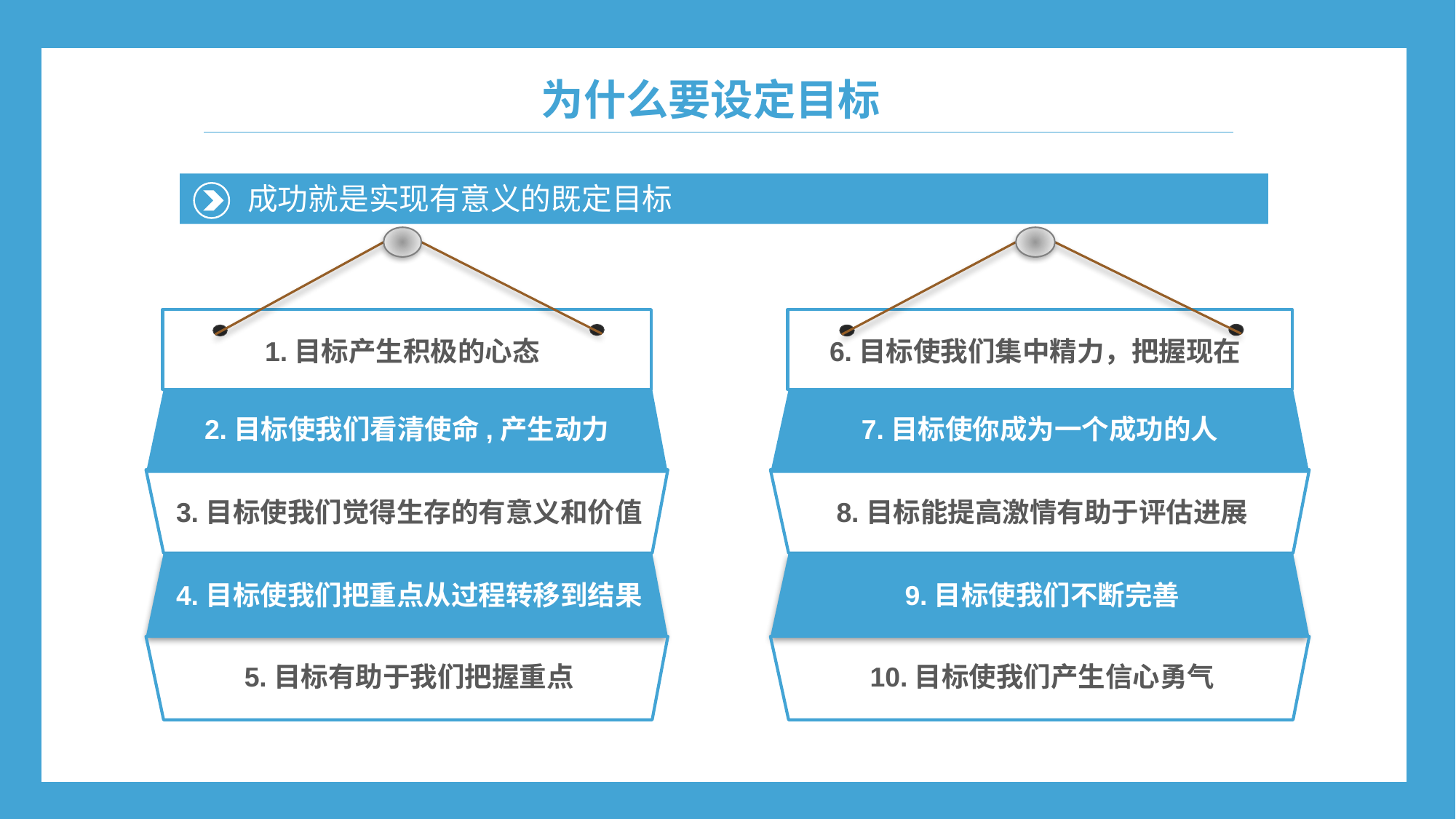

为什么要设定目标

成功就是实现有意义的既定目标

1.目标产生积极的心态
2.目标使我们看清使命,产生动力
3.目标使我们觉得生存的有意义和价值
4.目标使我们把重点从过程转移到结果

5.目标有助于我们把握重点

6.目标使我们集中精力，把握现在
7.目标使你成为一个成功的人
8.目标能提高激情有助于评估进展
9.目标使我们不断完善

10.目标使我们产生信心勇气